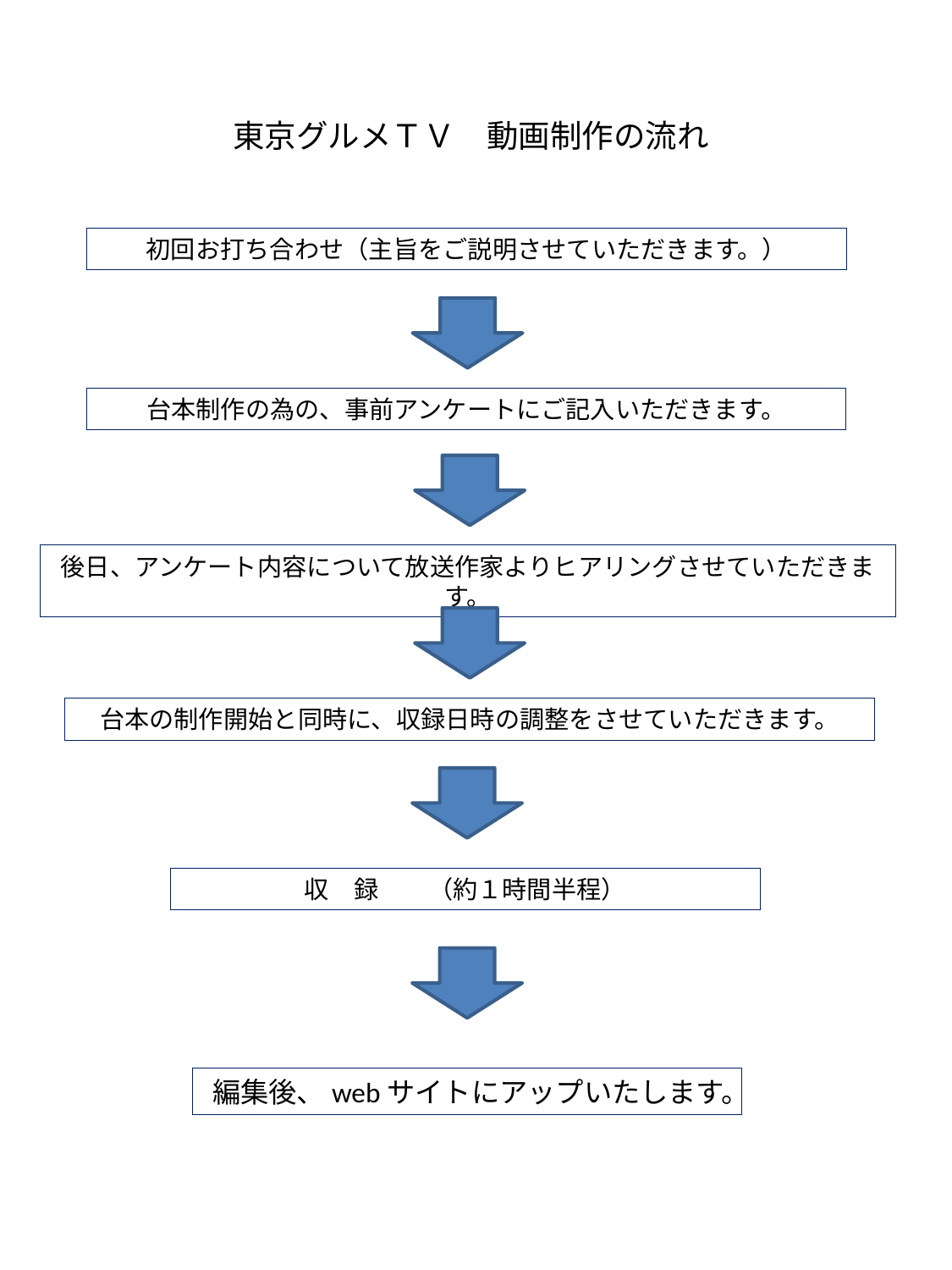

# 東京グルメＴＶ　動画制作の流れ
初回お打ち合わせ（主旨をご説明させていただきます。）

台本制作の為の、事前アンケートにご記入いただきます。

後日、アンケート内容について放送作家よりヒアリングさせていただきます。

台本の制作開始と同時に、収録日時の調整をさせていただきます。

収　録　　（約１時間半程）

編集後、webサイトにアップいたします。